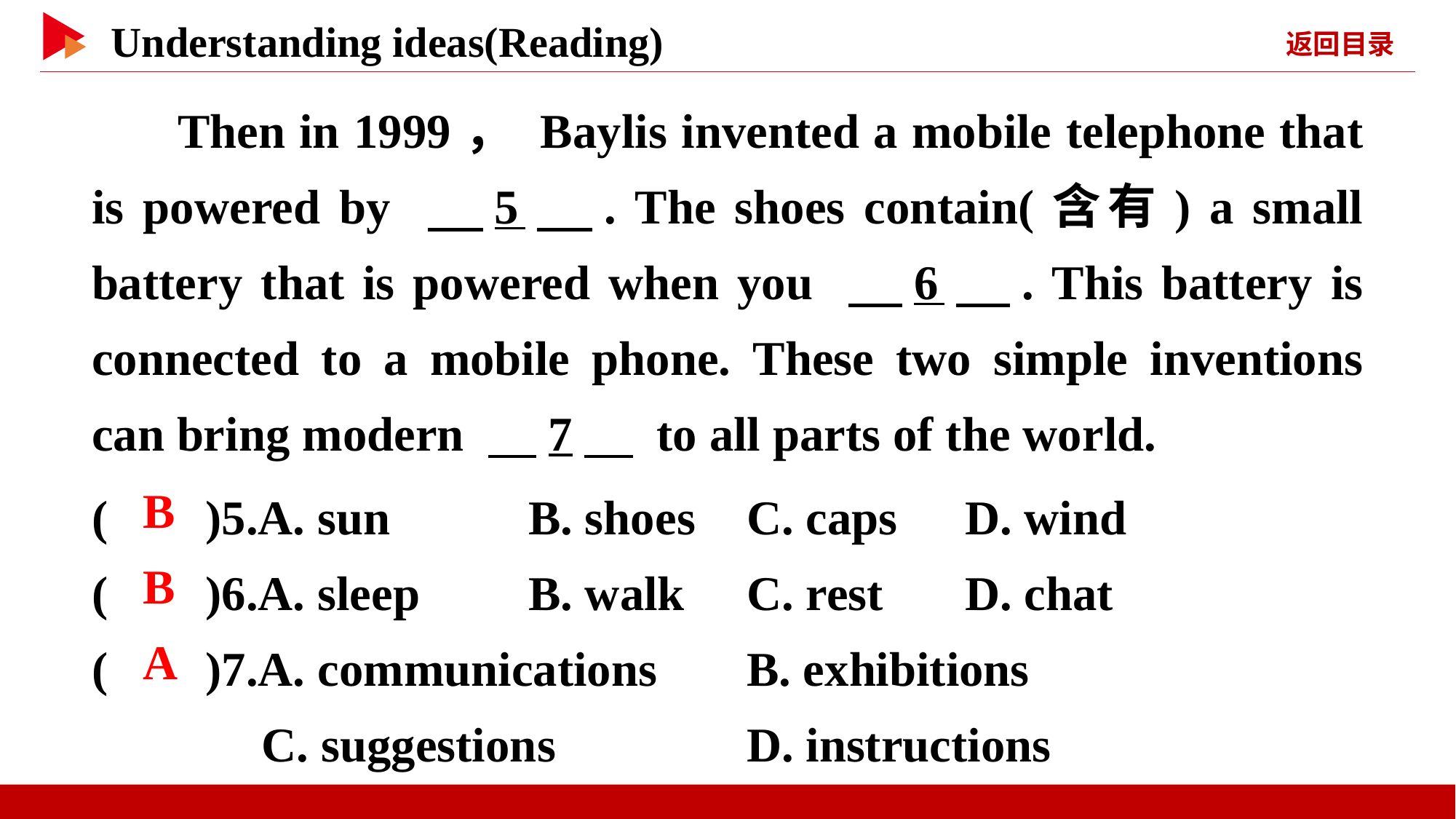

Then in 1999， Baylis invented a mobile telephone that is powered by 　5　. The shoes contain(含有) a small battery that is powered when you 　6　. This battery is connected to a mobile phone. These two simple inventions can bring modern 　7　 to all parts of the world.
(        )5.A. sun		B. shoes	C. caps	D. wind
(        )6.A. sleep	B. walk	C. rest	D. chat
(        )7.A. communications	B. exhibitions
	     C. suggestions		D. instructions
   B
   B
   A